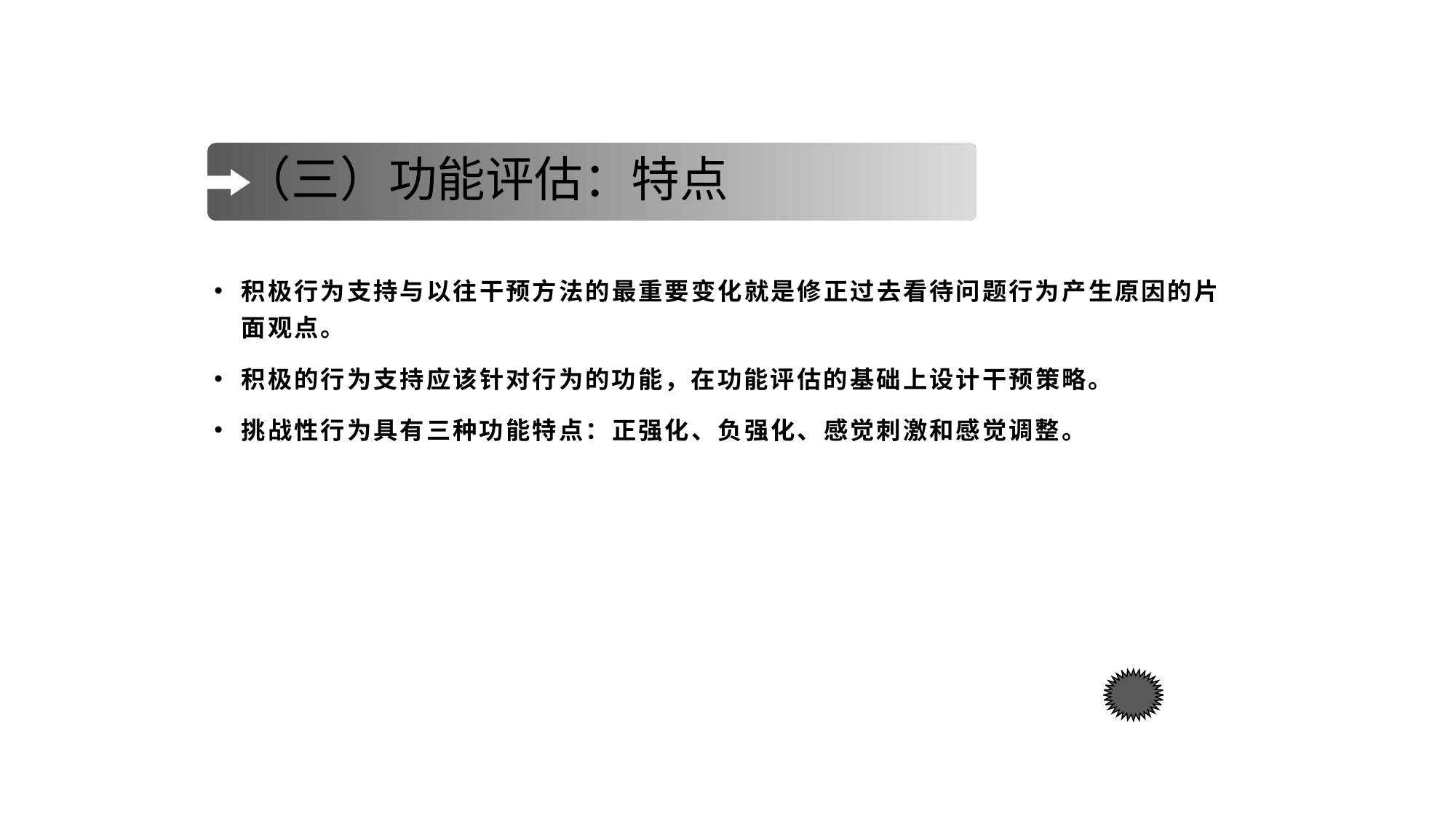

（三）功能评估：特点

积极行为支持与以往干预方法的最重要变化就是修正过去看待问题行为产生原因的片面观点。
积极的行为支持应该针对行为的功能，在功能评估的基础上设计干预策略。
挑战性行为具有三种功能特点：正强化、负强化、感觉刺激和感觉调整。